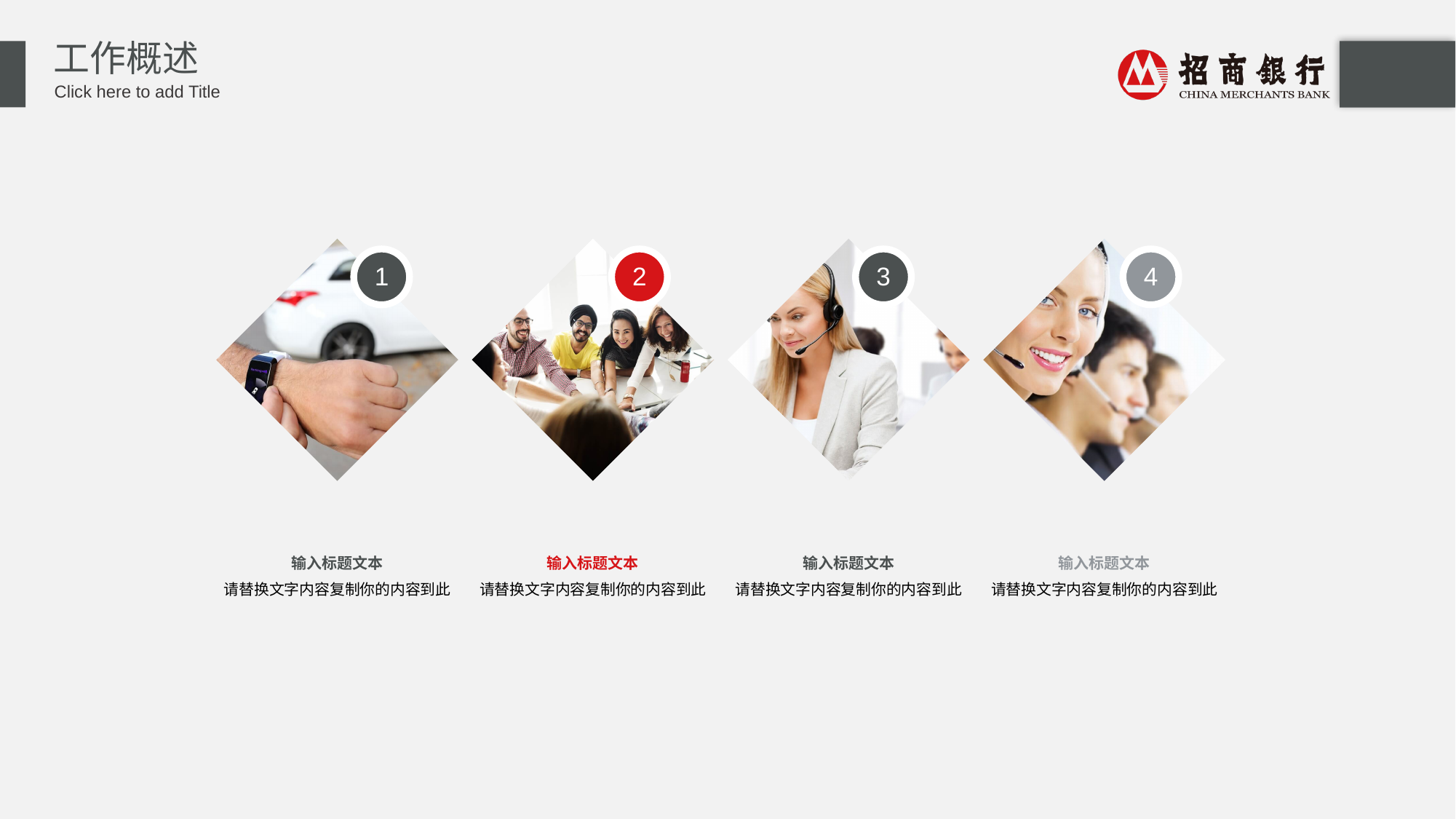

1
输入标题文本
请替换文字内容复制你的内容到此
2
输入标题文本
请替换文字内容复制你的内容到此
3
输入标题文本
请替换文字内容复制你的内容到此
4
输入标题文本
请替换文字内容复制你的内容到此